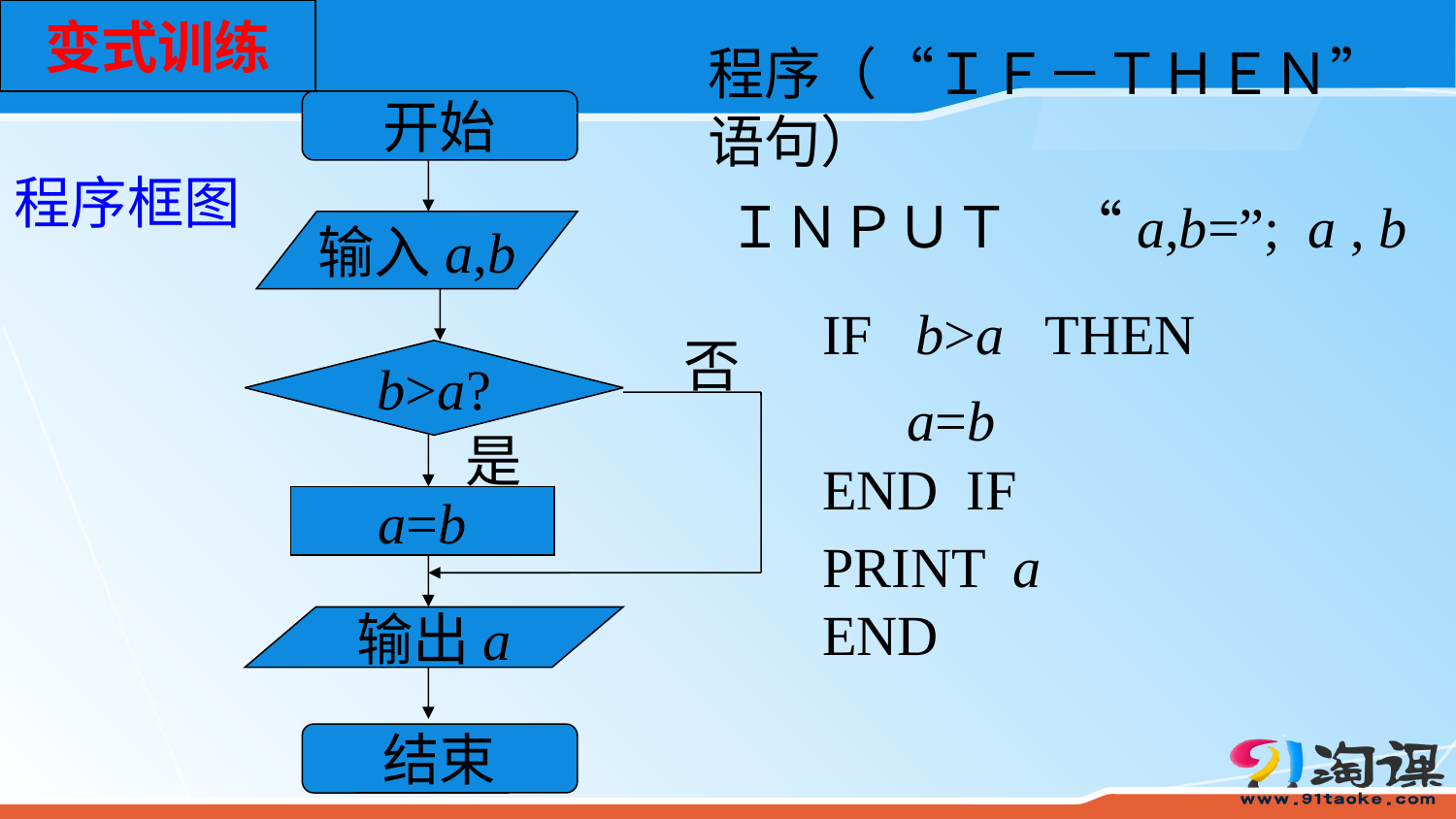

变式训练
程序（“ＩＦ－ＴＨＥＮ”语句）
开始
程序框图

ＩＮＰＵＴ　“a,b=”;  a , b
输入a,b

IF   b>a   THEN
否
b>a?

      a=b

是

END  IF
a=b
a=b
PRINT  a

END
输出a

结束